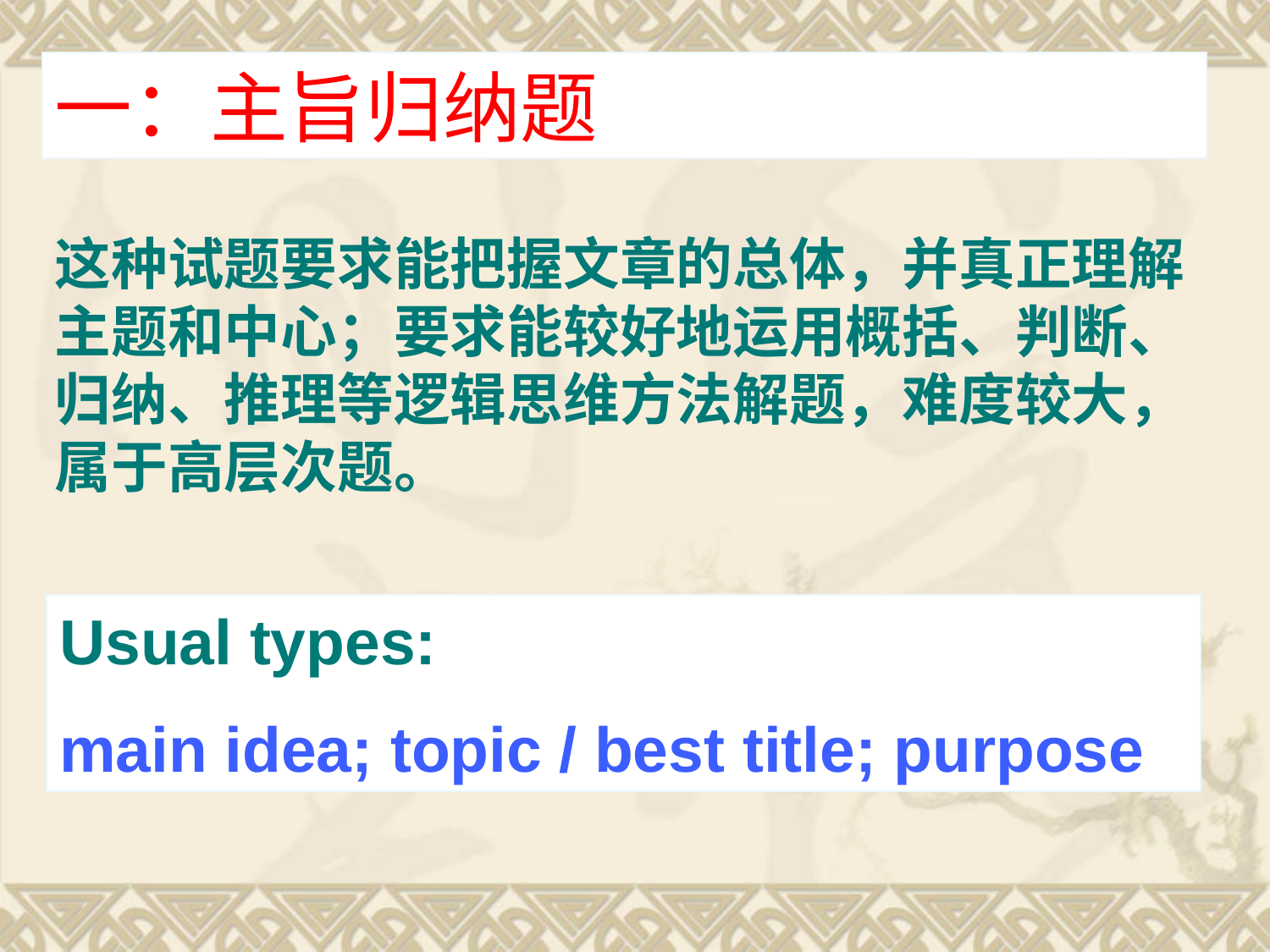

一：主旨归纳题
这种试题要求能把握文章的总体，并真正理解主题和中心；要求能较好地运用概括、判断、归纳、推理等逻辑思维方法解题，难度较大，属于高层次题。
Usual types:
main idea; topic / best title; purpose